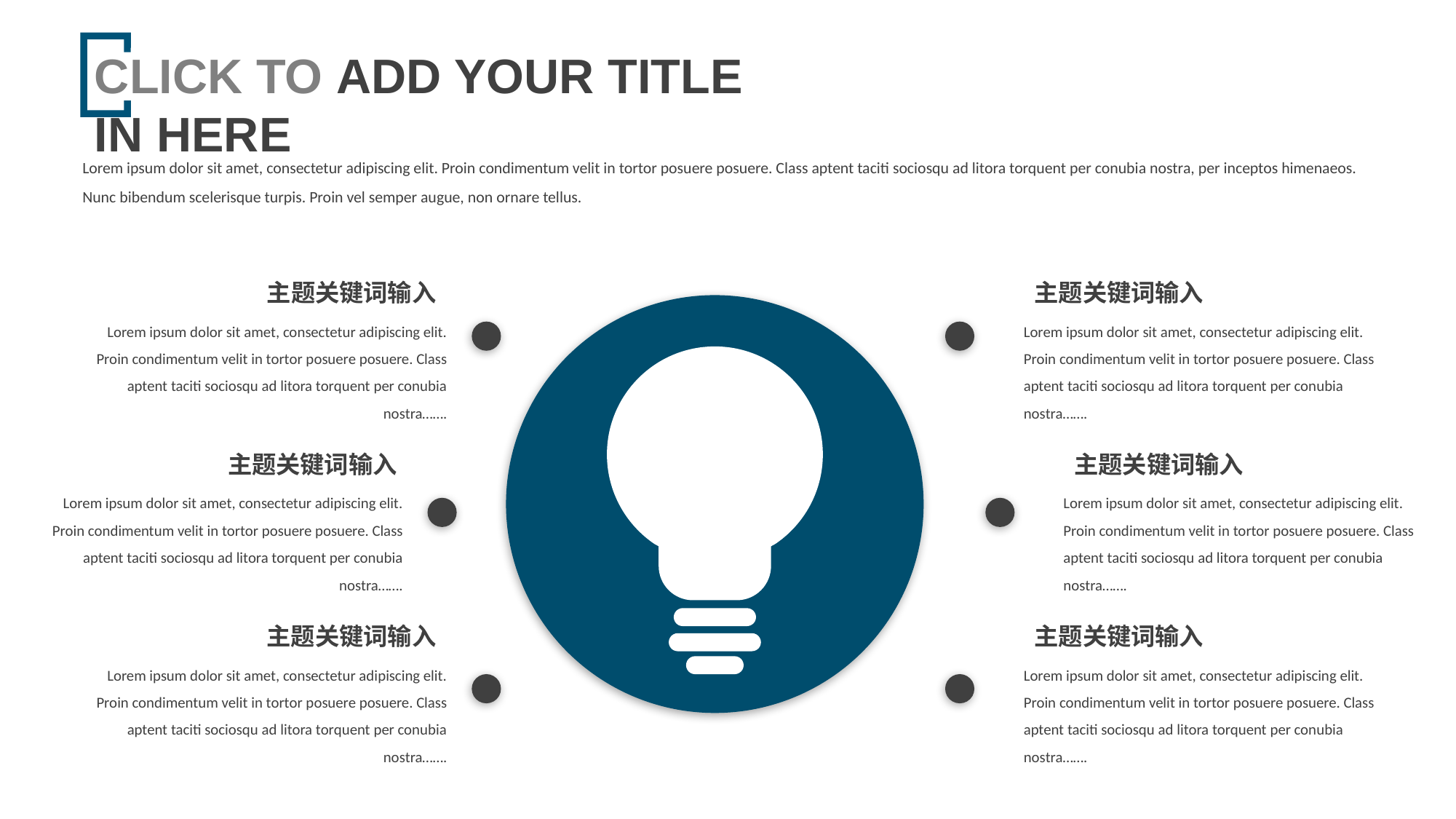

CLICK TO ADD YOUR TITLE IN HERE
Lorem ipsum dolor sit amet, consectetur adipiscing elit. Proin condimentum velit in tortor posuere posuere. Class aptent taciti sociosqu ad litora torquent per conubia nostra, per inceptos himenaeos. Nunc bibendum scelerisque turpis. Proin vel semper augue, non ornare tellus.
e7d195523061f1c01ef2b70529884c179423570dbaad84926380ABC1F97BAEF0C8FC051856578EAB7874501A1FFE158C4981707381814BCC4D9A8E3554438DEE4FBCF5A5B4D2A8B0989AB57E8BAC65EB77E2D09FF131CC59EA9E4A9D8C5193CF33B4C665D9FFCB9FD5BF1978DE4ABAE5EDC832CC76654DC8A3C49933D22DDA1F036BB0B658159A33
主题关键词输入
Lorem ipsum dolor sit amet, consectetur adipiscing elit. Proin condimentum velit in tortor posuere posuere. Class aptent taciti sociosqu ad litora torquent per conubia nostra…….
主题关键词输入
Lorem ipsum dolor sit amet, consectetur adipiscing elit. Proin condimentum velit in tortor posuere posuere. Class aptent taciti sociosqu ad litora torquent per conubia nostra…….

主题关键词输入
Lorem ipsum dolor sit amet, consectetur adipiscing elit. Proin condimentum velit in tortor posuere posuere. Class aptent taciti sociosqu ad litora torquent per conubia nostra…….
主题关键词输入
Lorem ipsum dolor sit amet, consectetur adipiscing elit. Proin condimentum velit in tortor posuere posuere. Class aptent taciti sociosqu ad litora torquent per conubia nostra…….

主题关键词输入
Lorem ipsum dolor sit amet, consectetur adipiscing elit. Proin condimentum velit in tortor posuere posuere. Class aptent taciti sociosqu ad litora torquent per conubia nostra…….
主题关键词输入
Lorem ipsum dolor sit amet, consectetur adipiscing elit. Proin condimentum velit in tortor posuere posuere. Class aptent taciti sociosqu ad litora torquent per conubia nostra…….